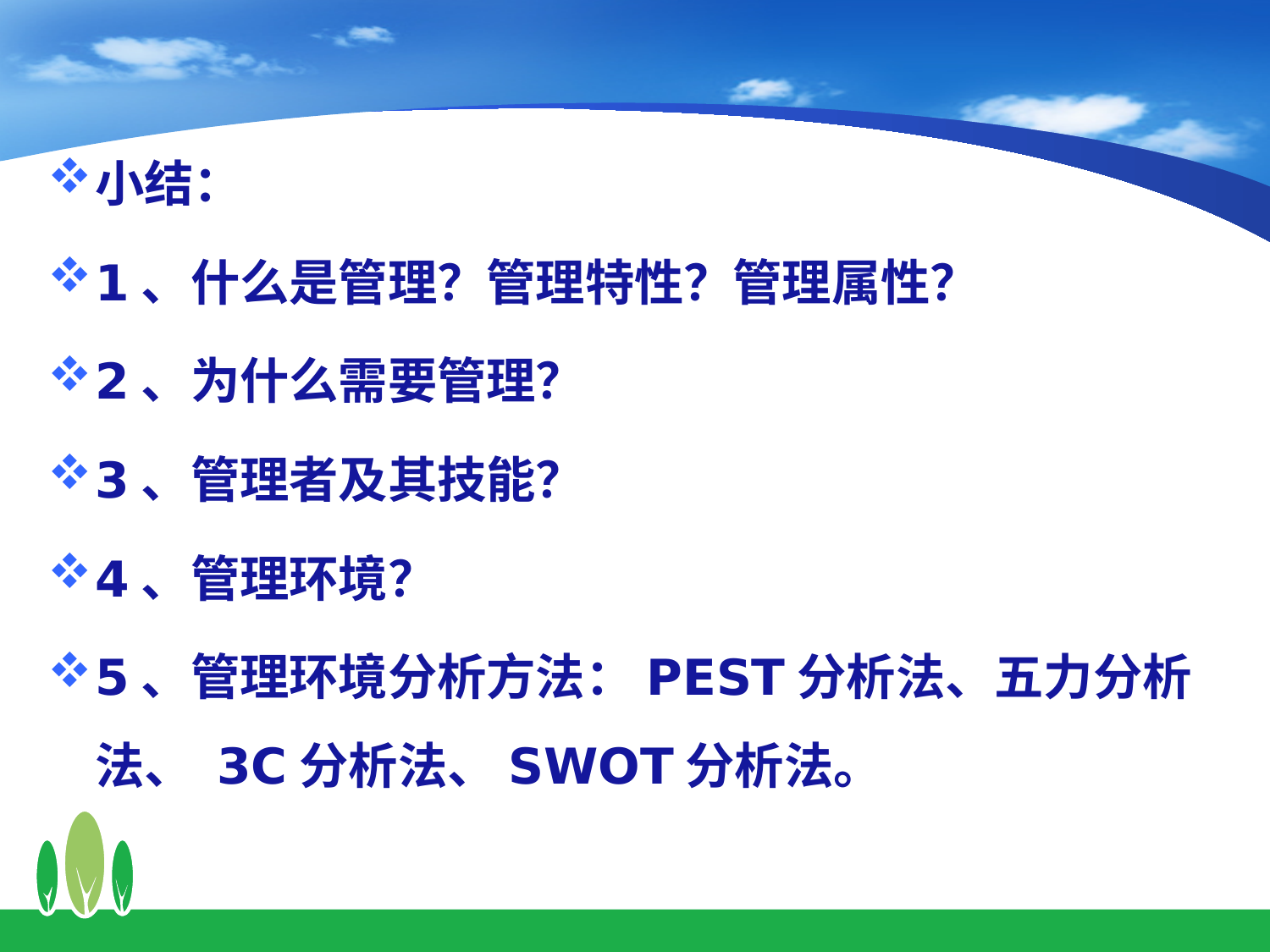

小结：
1、什么是管理？管理特性？管理属性？
2、为什么需要管理？
3、管理者及其技能？
4、管理环境？
5、管理环境分析方法：PEST分析法、五力分析法、 3C分析法、SWOT分析法。

19